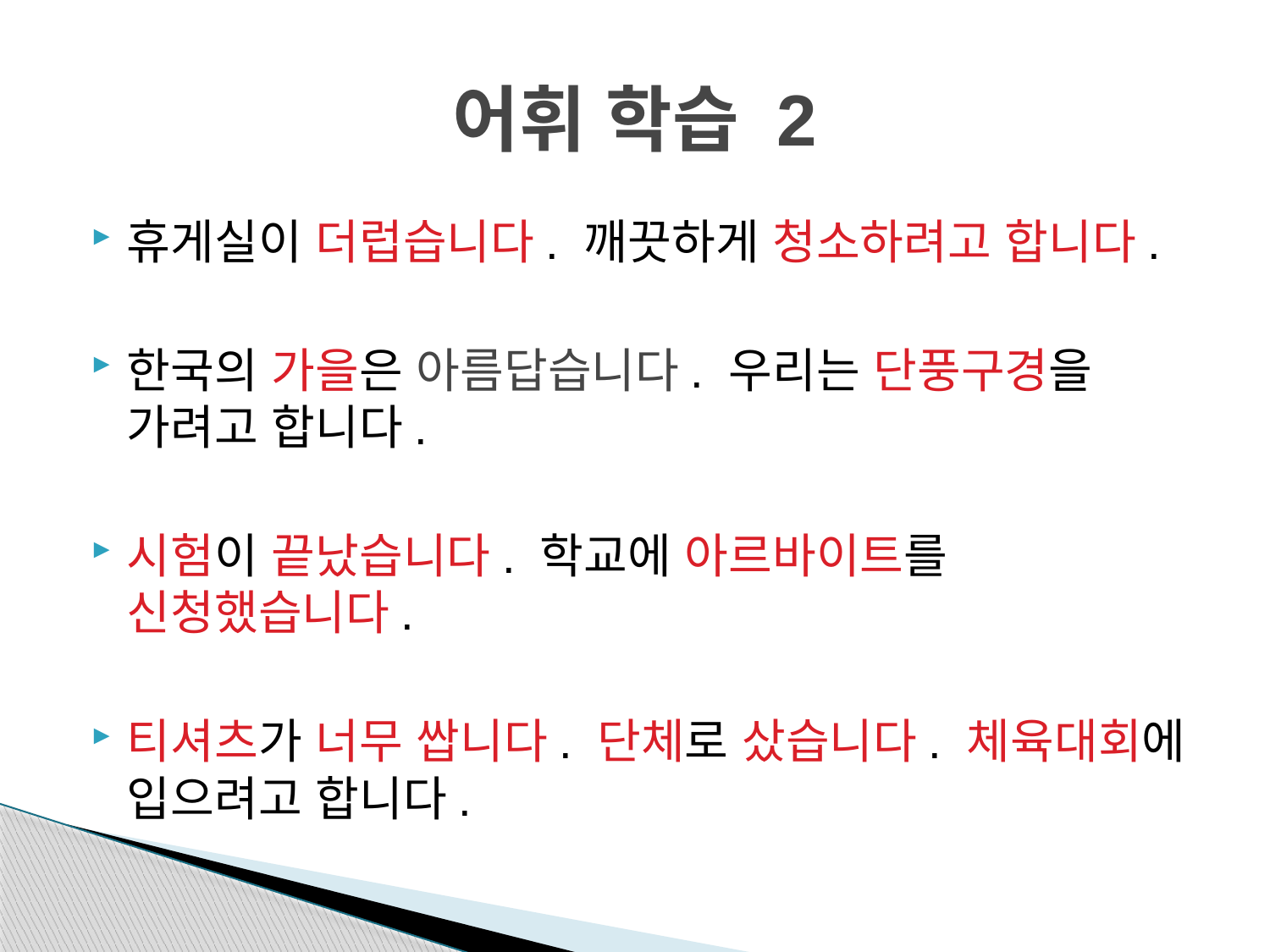

# 어휘 학습 2
휴게실이 더럽습니다. 깨끗하게 청소하려고 합니다.

한국의 가을은 아름답습니다. 우리는 단풍구경을 가려고 합니다.

시험이 끝났습니다. 학교에 아르바이트를 신청했습니다.

티셔츠가 너무 쌉니다. 단체로 샀습니다. 체육대회에 입으려고 합니다.